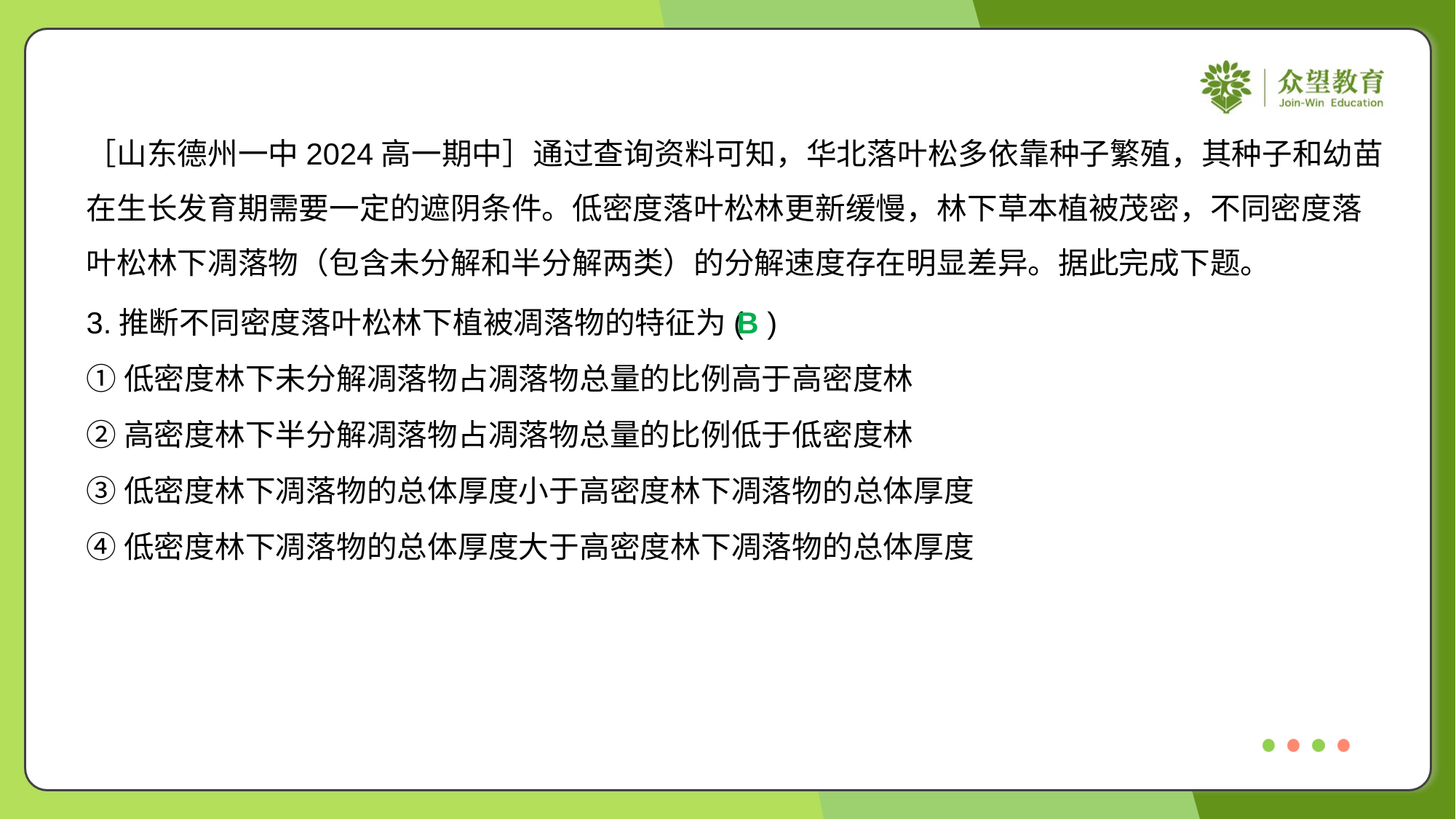

［山东德州一中2024高一期中］通过查询资料可知，华北落叶松多依靠种子繁殖，其种子和幼苗
在生长发育期需要一定的遮阴条件。低密度落叶松林更新缓慢，林下草本植被茂密，不同密度落
叶松林下凋落物（包含未分解和半分解两类）的分解速度存在明显差异。据此完成下题。
3.推断不同密度落叶松林下植被凋落物的特征为(   )
①低密度林下未分解凋落物占凋落物总量的比例高于高密度林
②高密度林下半分解凋落物占凋落物总量的比例低于低密度林
③低密度林下凋落物的总体厚度小于高密度林下凋落物的总体厚度
④低密度林下凋落物的总体厚度大于高密度林下凋落物的总体厚度
B